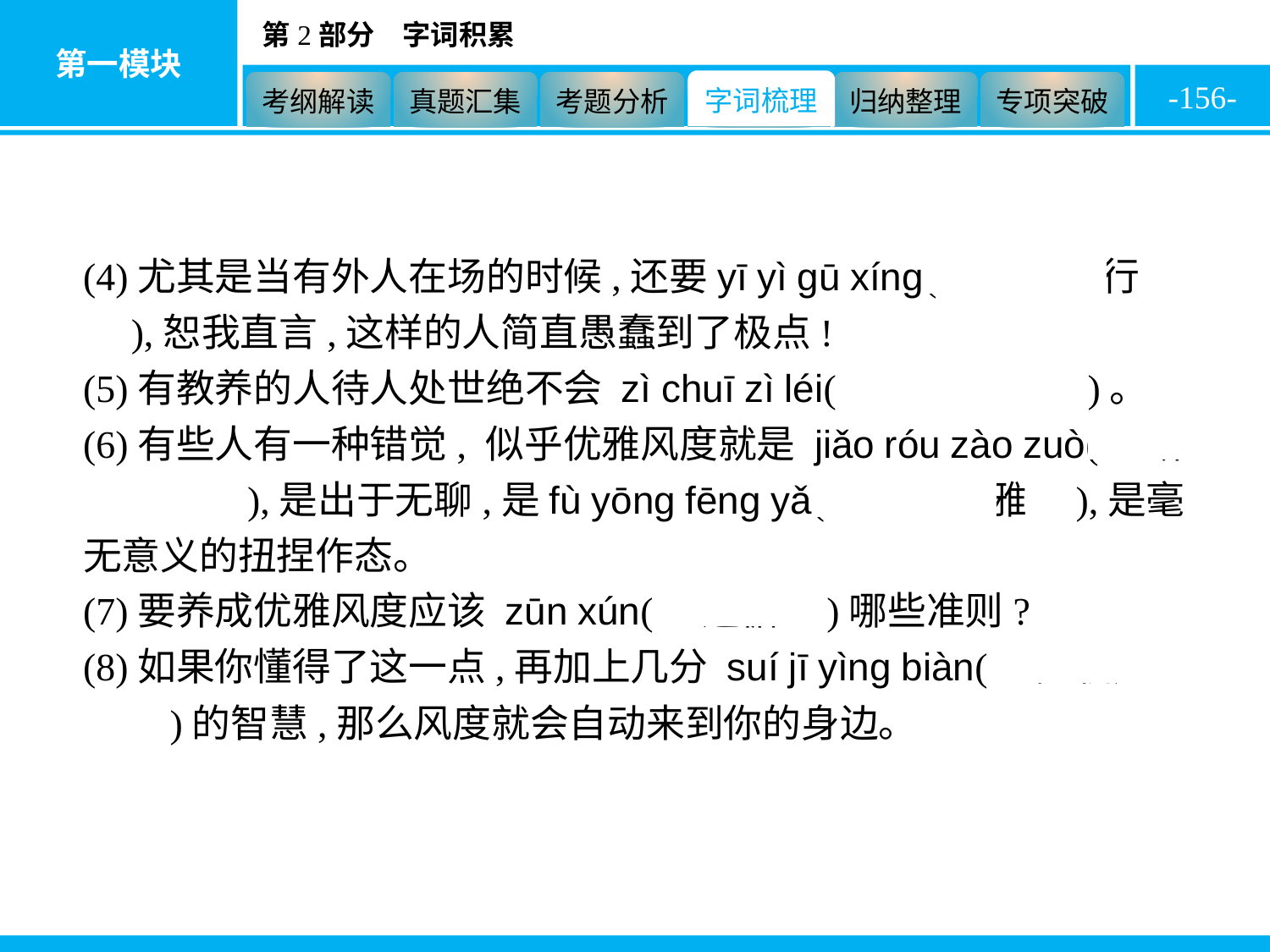

-156-
(4)尤其是当有外人在场的时候,还要yī yì gū xíng(　一意孤行　),恕我直言,这样的人简直愚蠢到了极点!
(5)有教养的人待人处世绝不会 zì chuī zì léi(　自吹自擂　)。
(6)有些人有一种错觉, 似乎优雅风度就是 jiǎo róu zào zuò(　矫揉造作　),是出于无聊,是fù yōng fēng yǎ(　附庸风雅　),是毫无意义的扭捏作态。
(7)要养成优雅风度应该 zūn xún(　遵循　)哪些准则?
(8)如果你懂得了这一点,再加上几分 suí jī yìng biàn(　随机应变　)的智慧,那么风度就会自动来到你的身边。